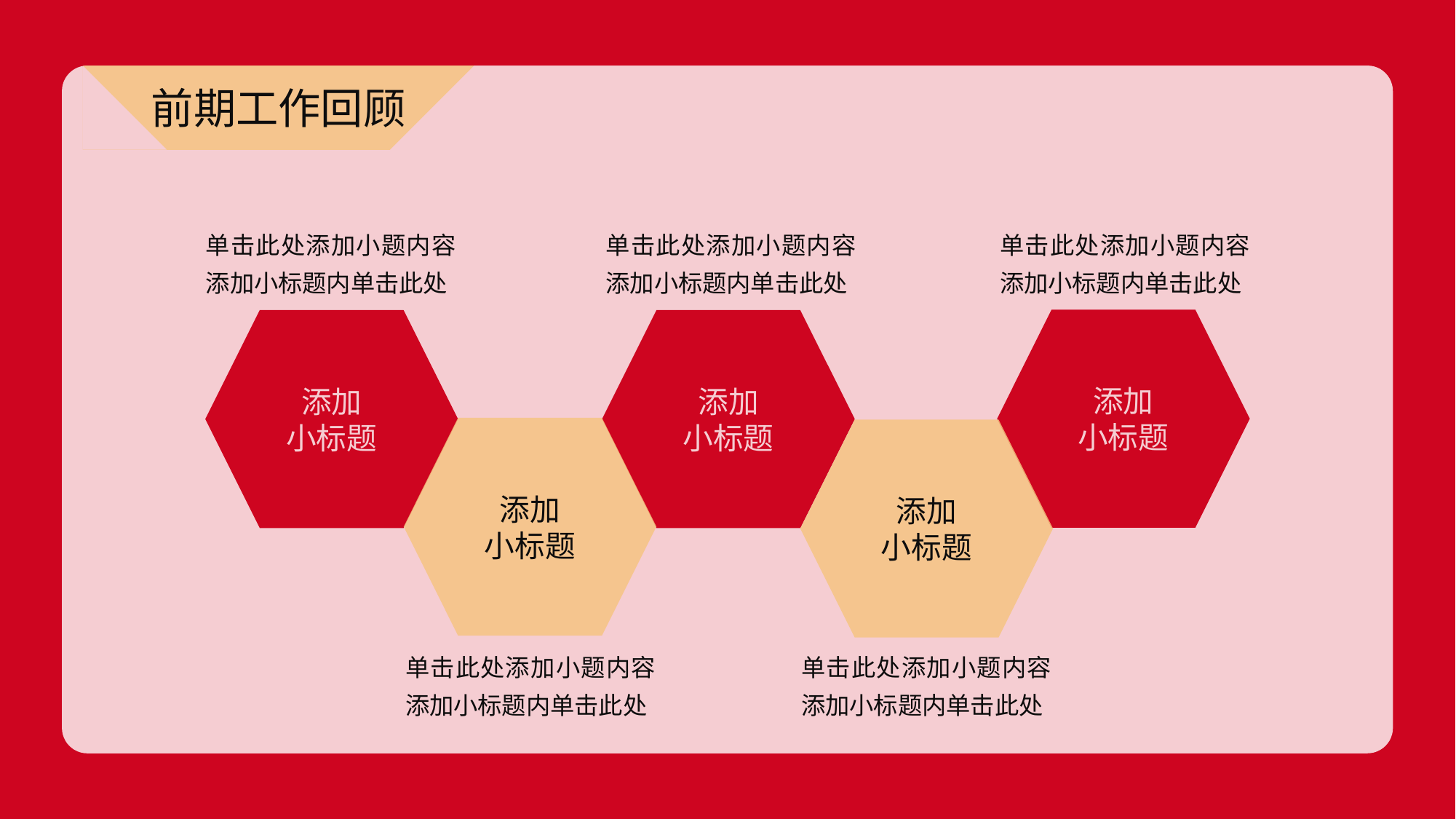

前期工作回顾
单击此处添加小题内容添加小标题内单击此处
添加
小标题
单击此处添加小题内容添加小标题内单击此处
添加
小标题
单击此处添加小题内容添加小标题内单击此处
添加
小标题
添加
小标题
单击此处添加小题内容添加小标题内单击此处
添加
小标题
单击此处添加小题内容添加小标题内单击此处